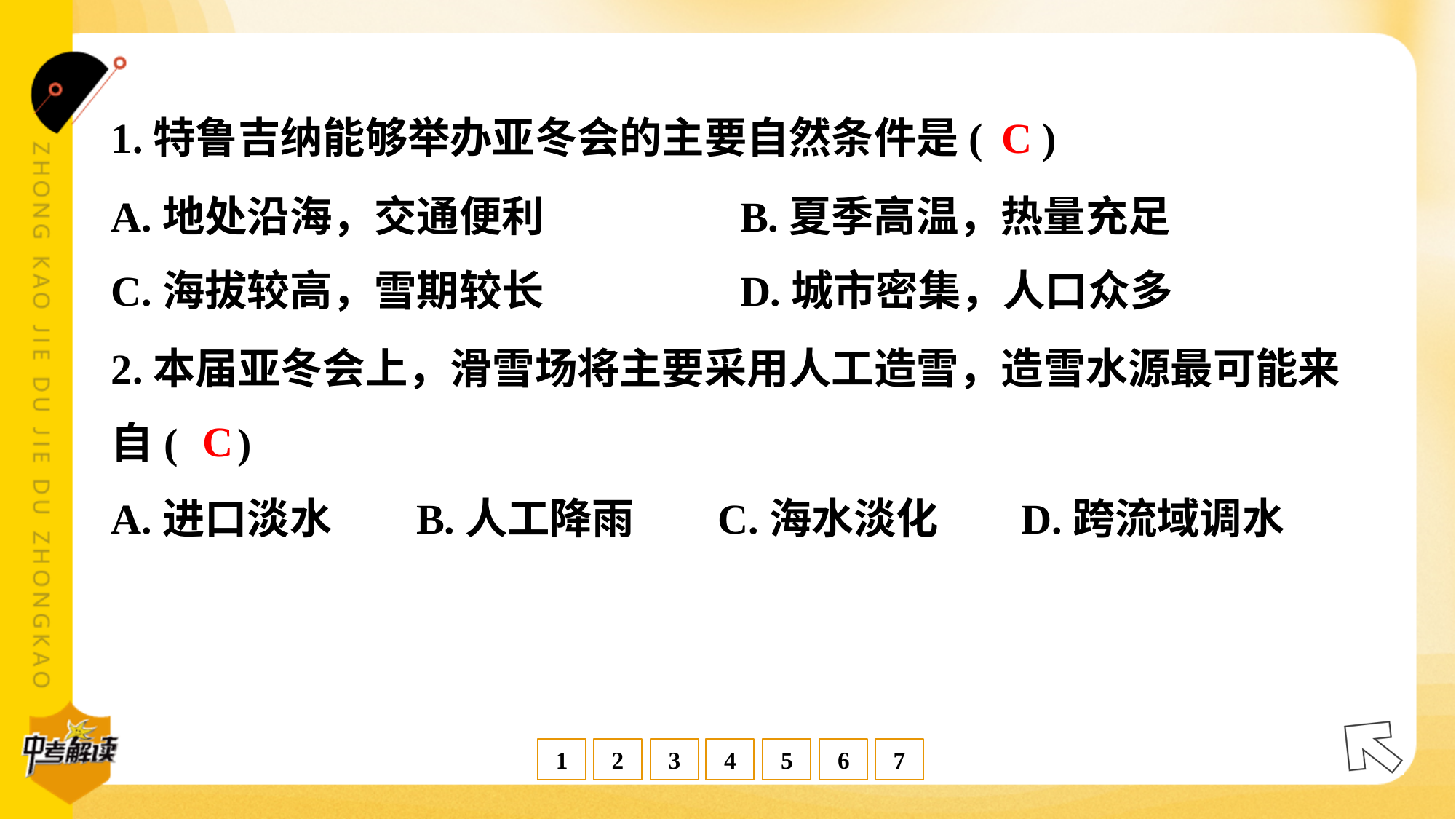

C
1.特鲁吉纳能够举办亚冬会的主要自然条件是(     )
A.地处沿海，交通便利	B.夏季高温，热量充足
C.海拔较高，雪期较长	D.城市密集，人口众多
2.本届亚冬会上，滑雪场将主要采用人工造雪，造雪水源最可能来
自(     )
C
A.进口淡水	B.人工降雨	C.海水淡化	D.跨流域调水